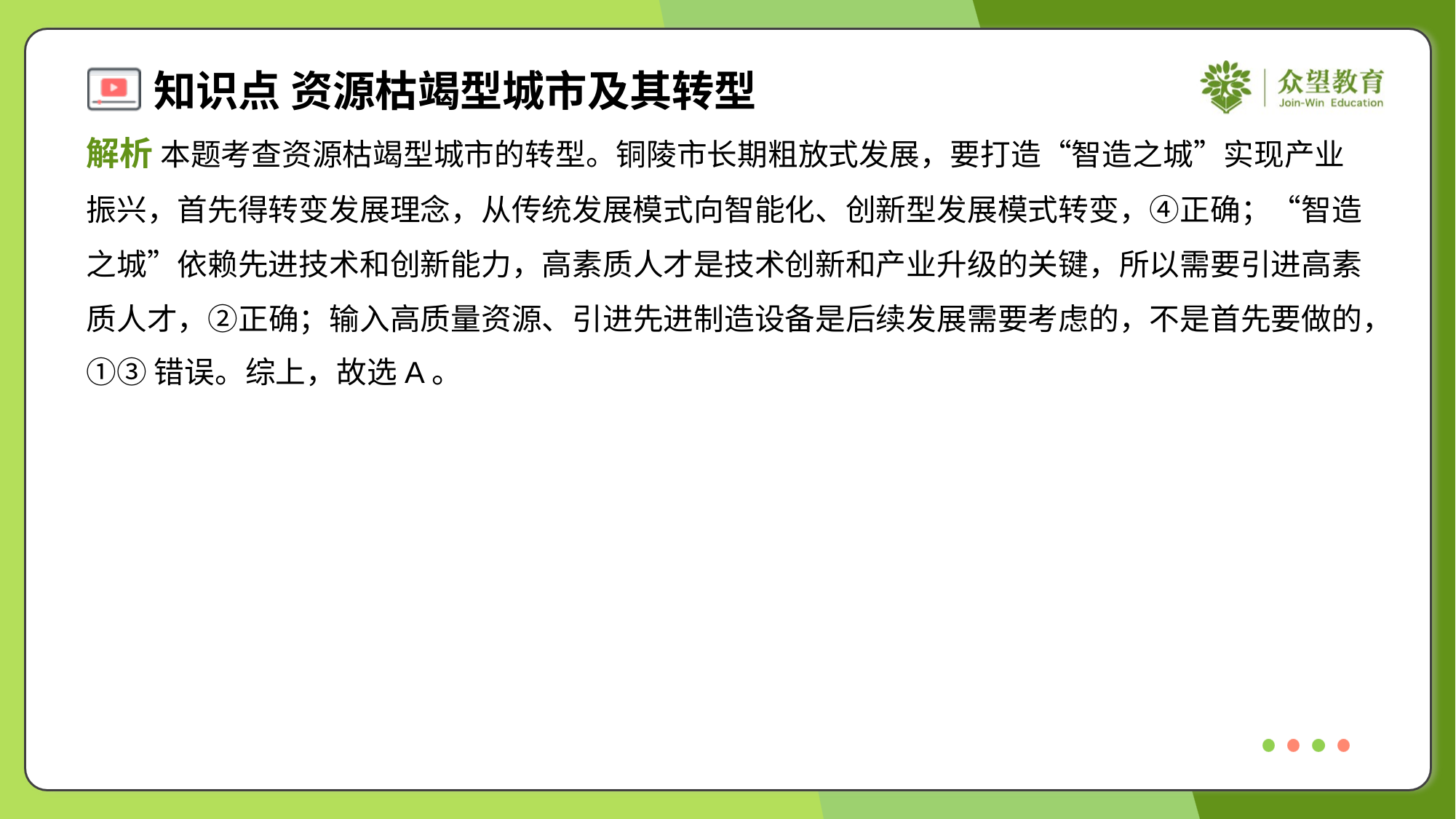

解析 本题考查资源枯竭型城市的转型。铜陵市长期粗放式发展，要打造“智造之城”实现产业
振兴，首先得转变发展理念，从传统发展模式向智能化、创新型发展模式转变，④正确；“智造
之城”依赖先进技术和创新能力，高素质人才是技术创新和产业升级的关键，所以需要引进高素
质人才，②正确；输入高质量资源、引进先进制造设备是后续发展需要考虑的，不是首先要做的，
①③错误。综上，故选A。